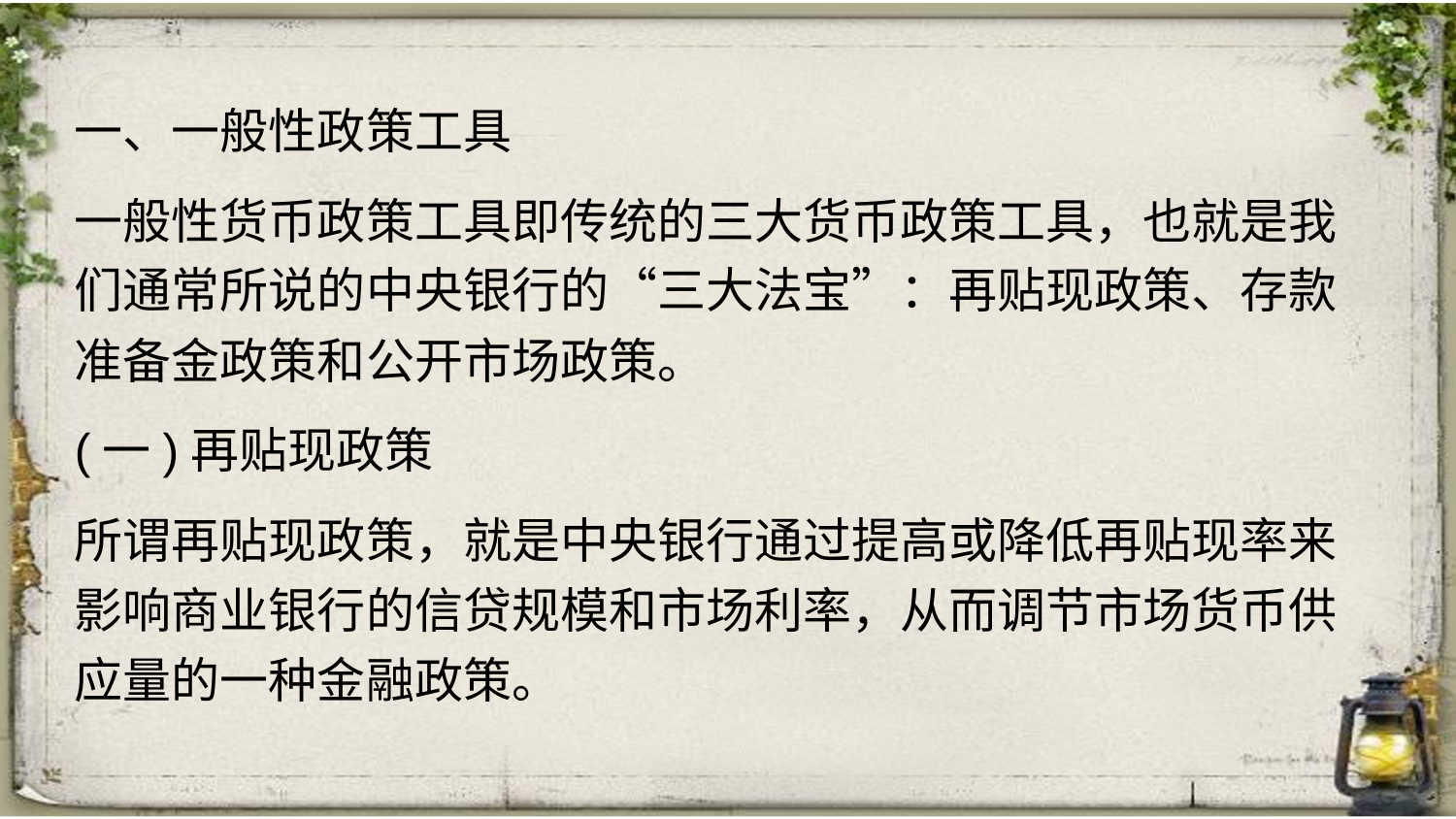

一、一般性政策工具
一般性货币政策工具即传统的三大货币政策工具，也就是我们通常所说的中央银行的“三大法宝”：再贴现政策、存款准备金政策和公开市场政策。
(一)再贴现政策
所谓再贴现政策，就是中央银行通过提高或降低再贴现率来影响商业银行的信贷规模和市场利率，从而调节市场货币供应量的一种金融政策。